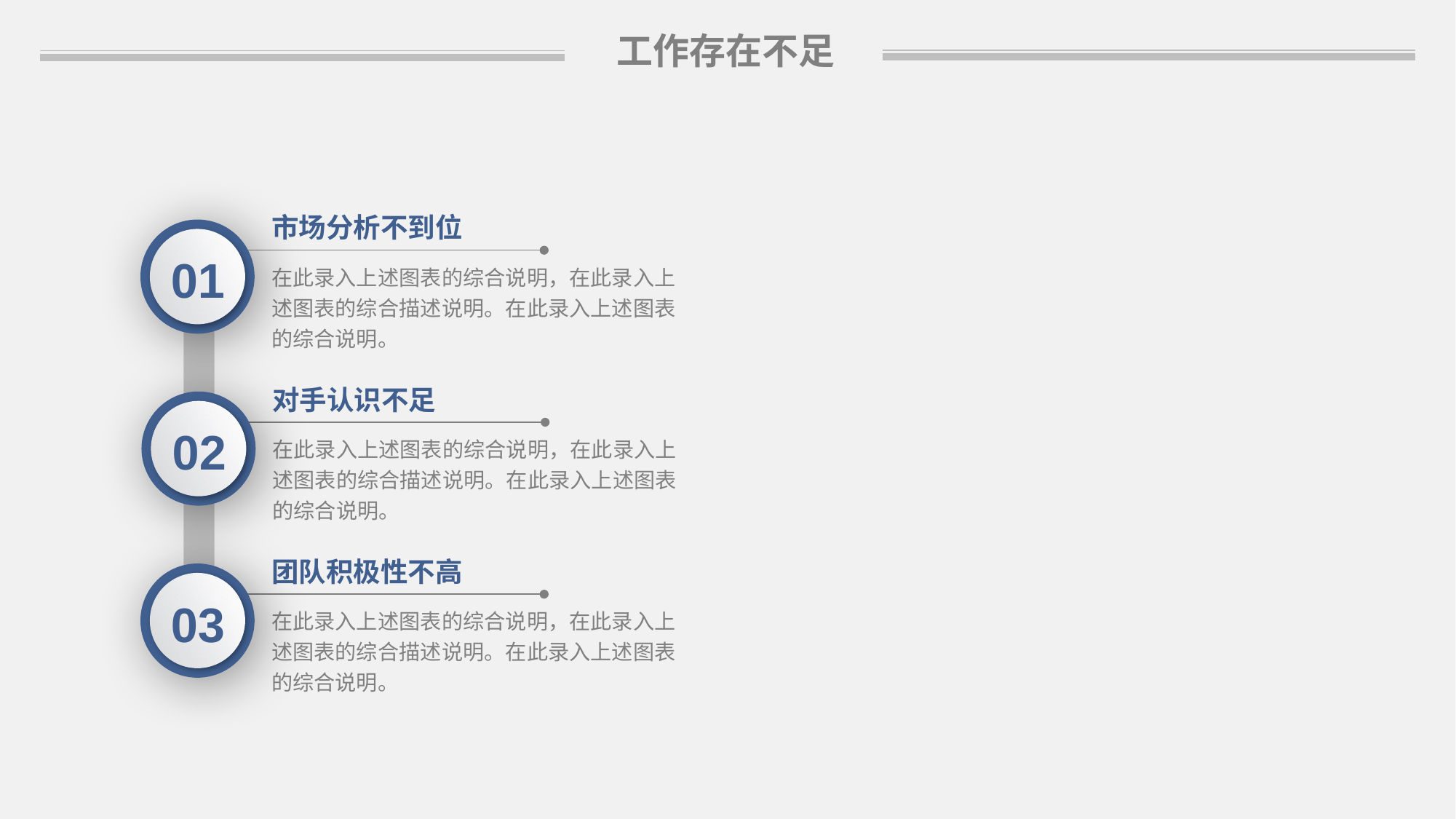

工作存在不足
市场分析不到位

01

在此录入上述图表的综合说明，在此录入上述图表的综合描述说明。在此录入上述图表的综合说明。
对手认识不足

02
在此录入上述图表的综合说明，在此录入上述图表的综合描述说明。在此录入上述图表的综合说明。
团队积极性不高

03
在此录入上述图表的综合说明，在此录入上述图表的综合描述说明。在此录入上述图表的综合说明。